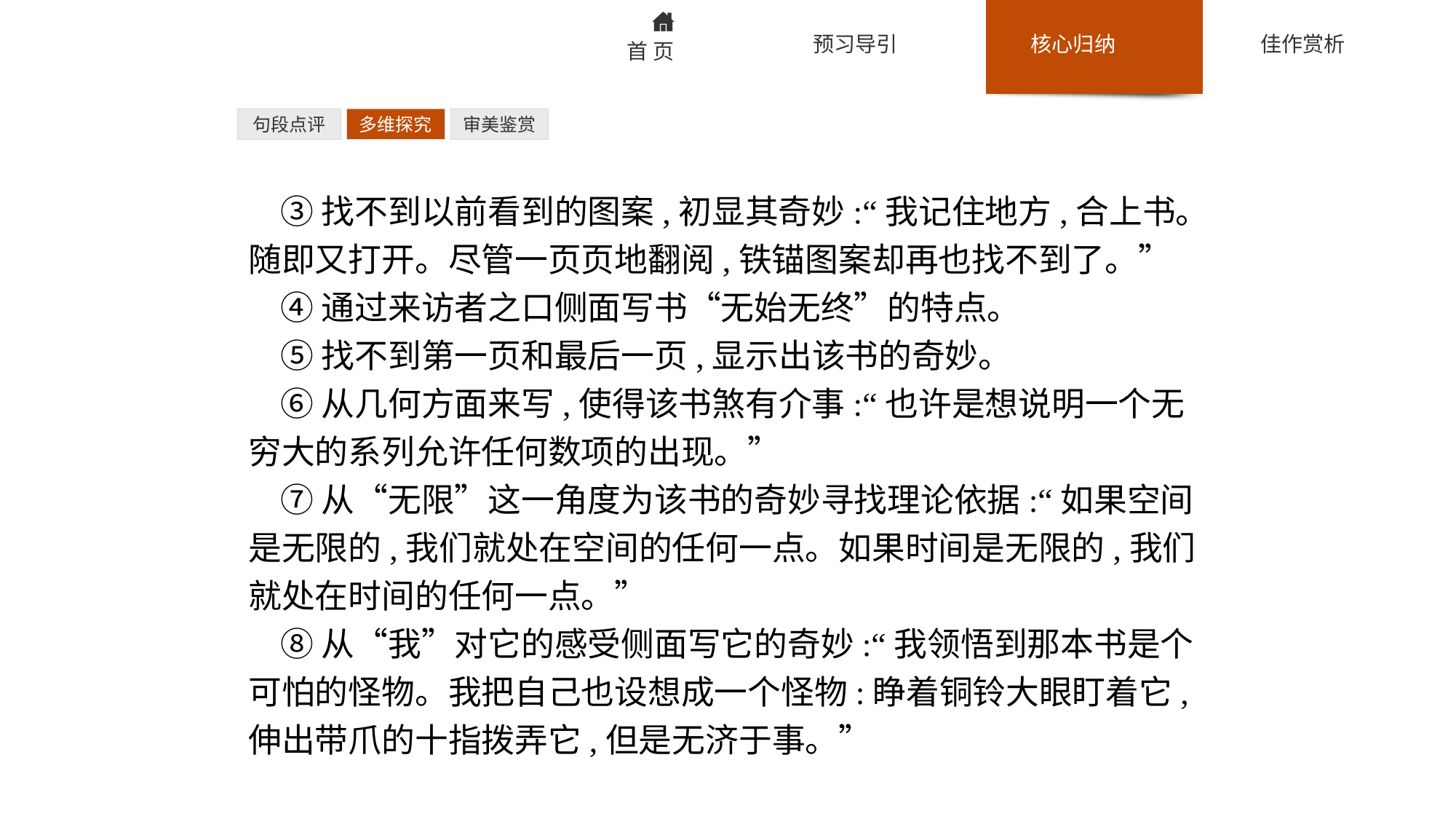

句段点评
多维探究
审美鉴赏
③找不到以前看到的图案,初显其奇妙:“我记住地方,合上书。随即又打开。尽管一页页地翻阅,铁锚图案却再也找不到了。”
④通过来访者之口侧面写书“无始无终”的特点。
⑤找不到第一页和最后一页,显示出该书的奇妙。
⑥从几何方面来写,使得该书煞有介事:“也许是想说明一个无穷大的系列允许任何数项的出现。”
⑦从“无限”这一角度为该书的奇妙寻找理论依据:“如果空间是无限的,我们就处在空间的任何一点。如果时间是无限的,我们就处在时间的任何一点。”
⑧从“我”对它的感受侧面写它的奇妙:“我领悟到那本书是个可怕的怪物。我把自己也设想成一个怪物:睁着铜铃大眼盯着它,伸出带爪的十指拨弄它,但是无济于事。”